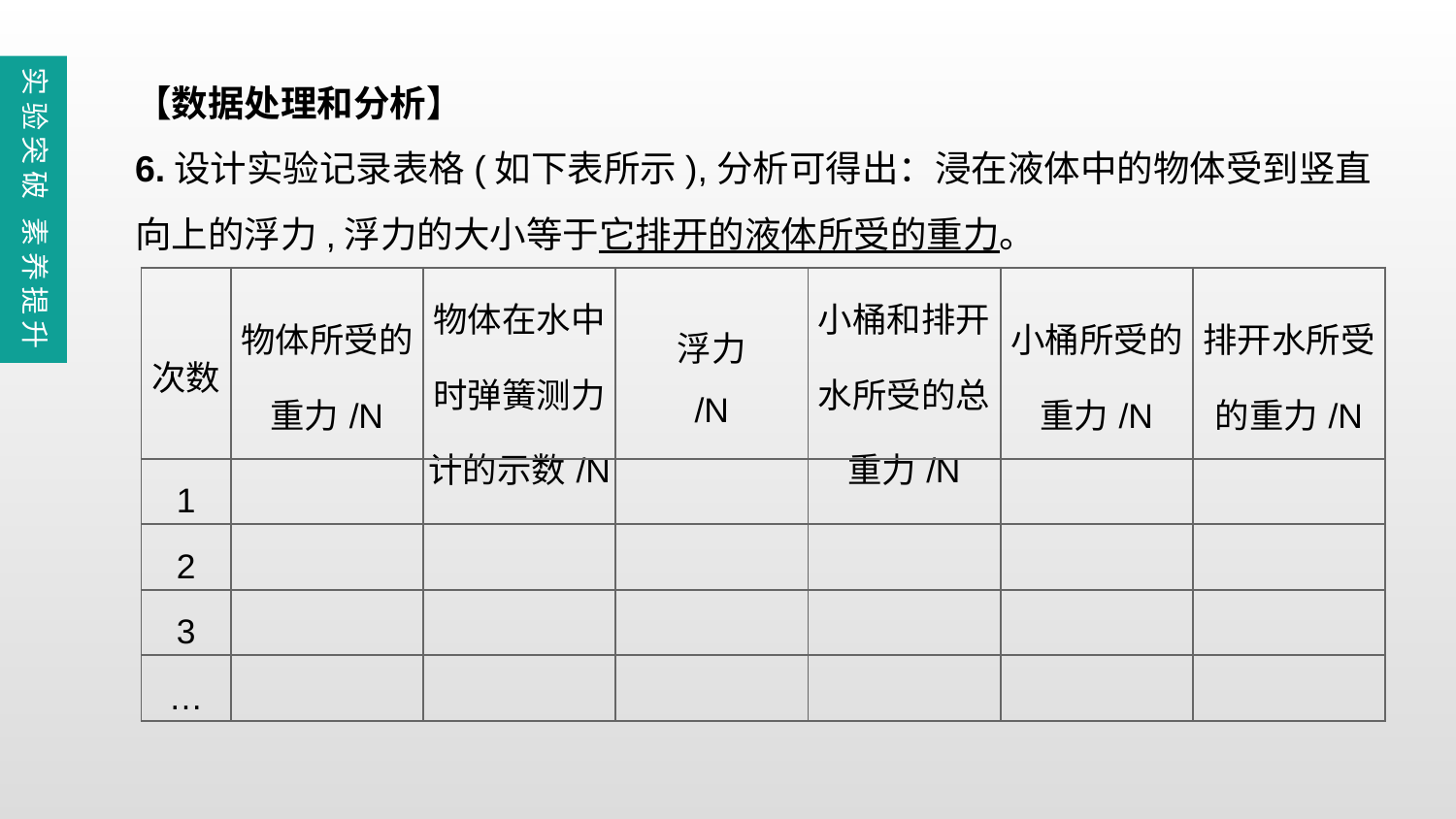

【数据处理和分析】
6.设计实验记录表格(如下表所示),分析可得出：浸在液体中的物体受到竖直向上的浮力,浮力的大小等于它排开的液体所受的重力。

实验突破 素养提升
| 次数 | 物体所受的重力/N | 物体在水中时弹簧测力计的示数/N | 浮力 /N | 小桶和排开水所受的总重力/N | 小桶所受的重力/N | 排开水所受的重力/N |
| --- | --- | --- | --- | --- | --- | --- |
| 1 |  |  |  |  |  |  |
| 2 |  |  |  |  |  |  |
| 3 |  |  |  |  |  |  |
| … |  |  |  |  |  |  |